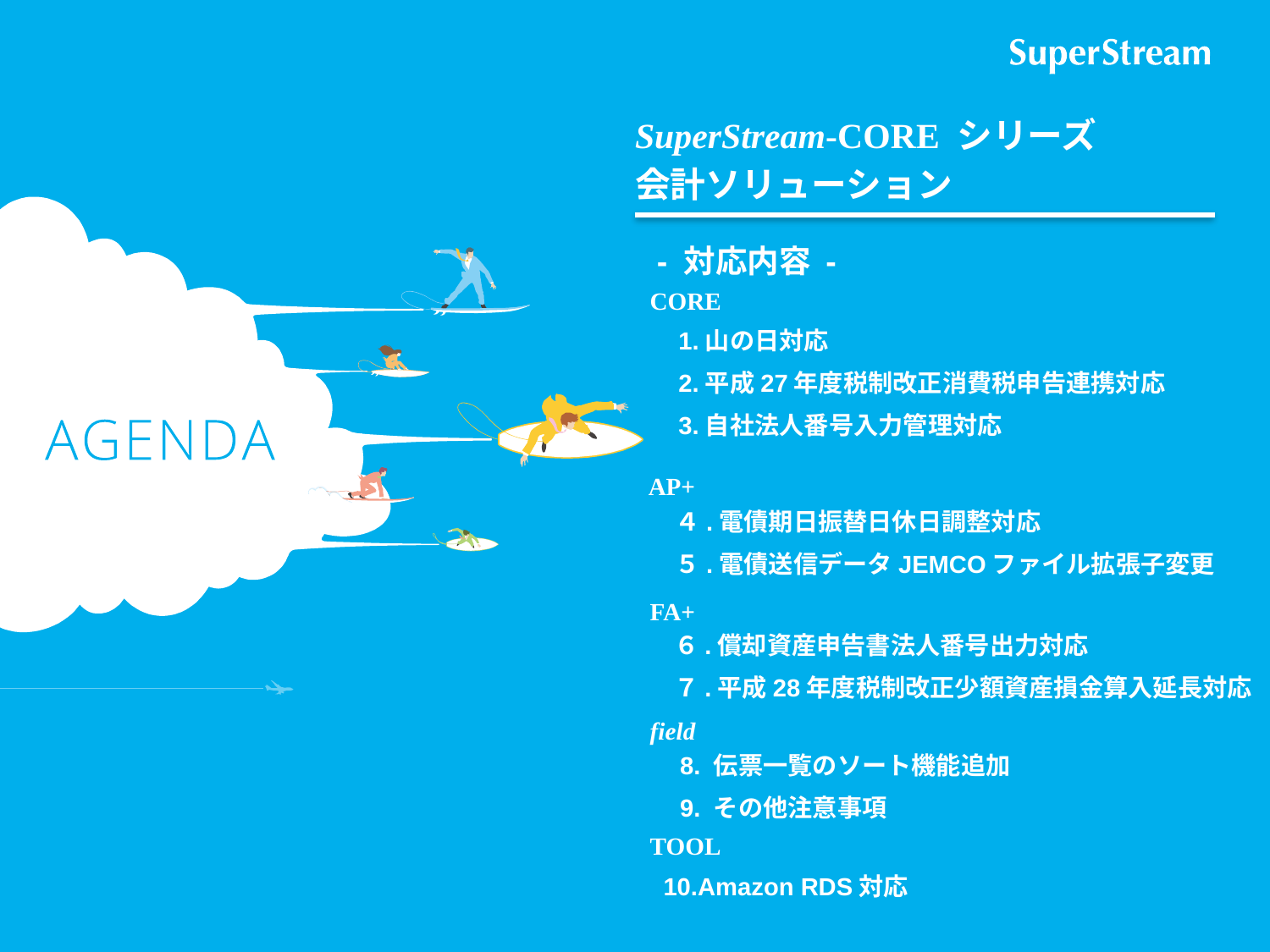

SuperStream-CORE シリーズ
会計ソリューション
 - 対応内容 -
CORE
1.山の日対応
2.平成27年度税制改正消費税申告連携対応
3.自社法人番号入力管理対応
AP+
４.電債期日振替日休日調整対応
５.電債送信データJEMCOファイル拡張子変更
FA+
６.償却資産申告書法人番号出力対応
７.平成28年度税制改正少額資産損金算入延長対応
field
8. 伝票一覧のソート機能追加
9. その他注意事項
TOOL
10.Amazon RDS対応